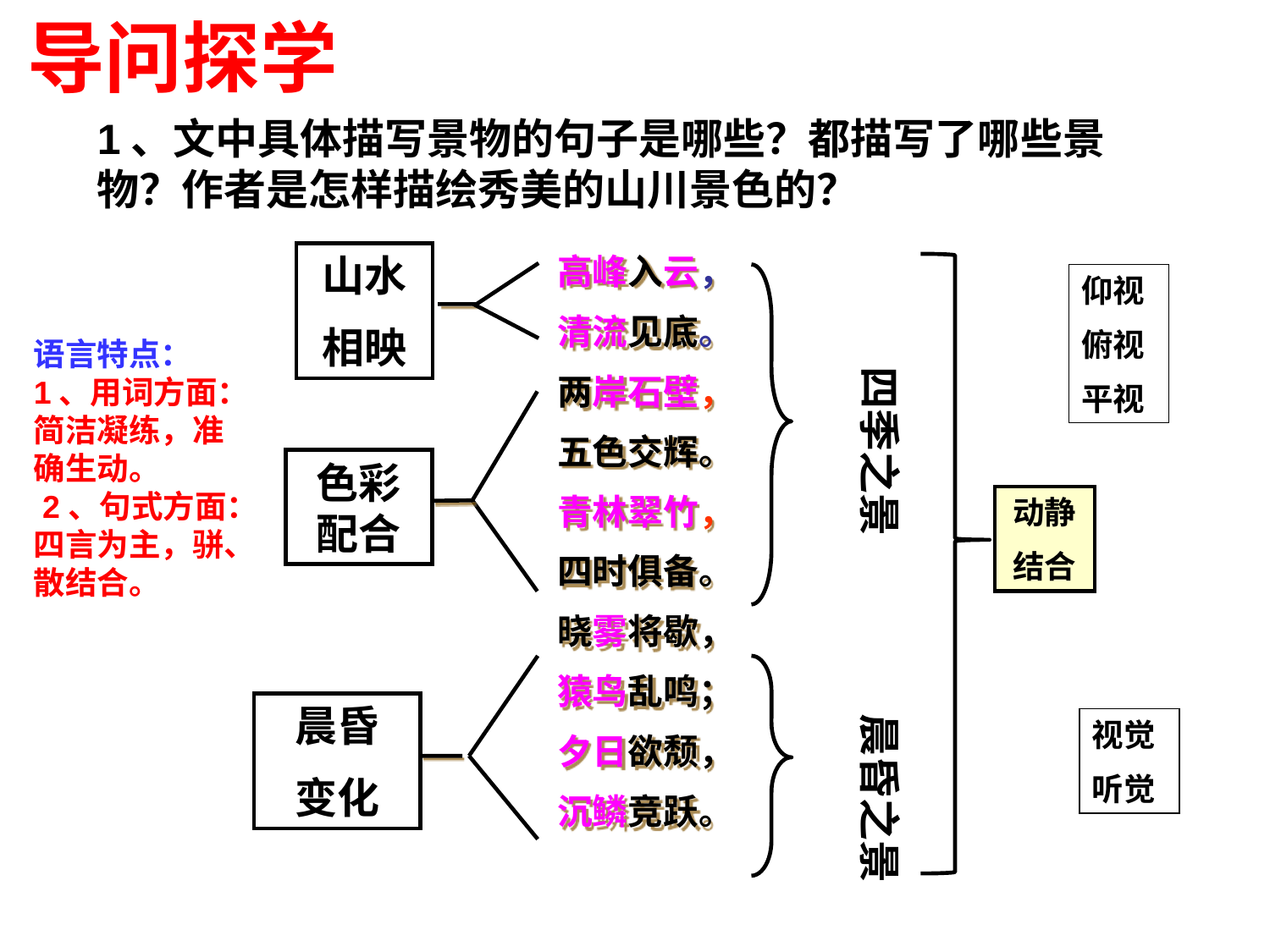

# 导问探学
1、文中具体描写景物的句子是哪些？都描写了哪些景物？作者是怎样描绘秀美的山川景色的？

山水
相映

高峰入云，
清流见底。
两岸石壁，
五色交辉。
青林翠竹，
四时俱备。
晓雾将歇，
猿鸟乱鸣；
夕日欲颓，
沉鳞竞跃。

仰视
俯视
平视
四季之景
语言特点：
1、用词方面：简洁凝练，准确生动。
 2、句式方面：四言为主，骈、散结合。

色彩配合
动静
结合
晨昏之景

晨昏
变化

视觉
听觉